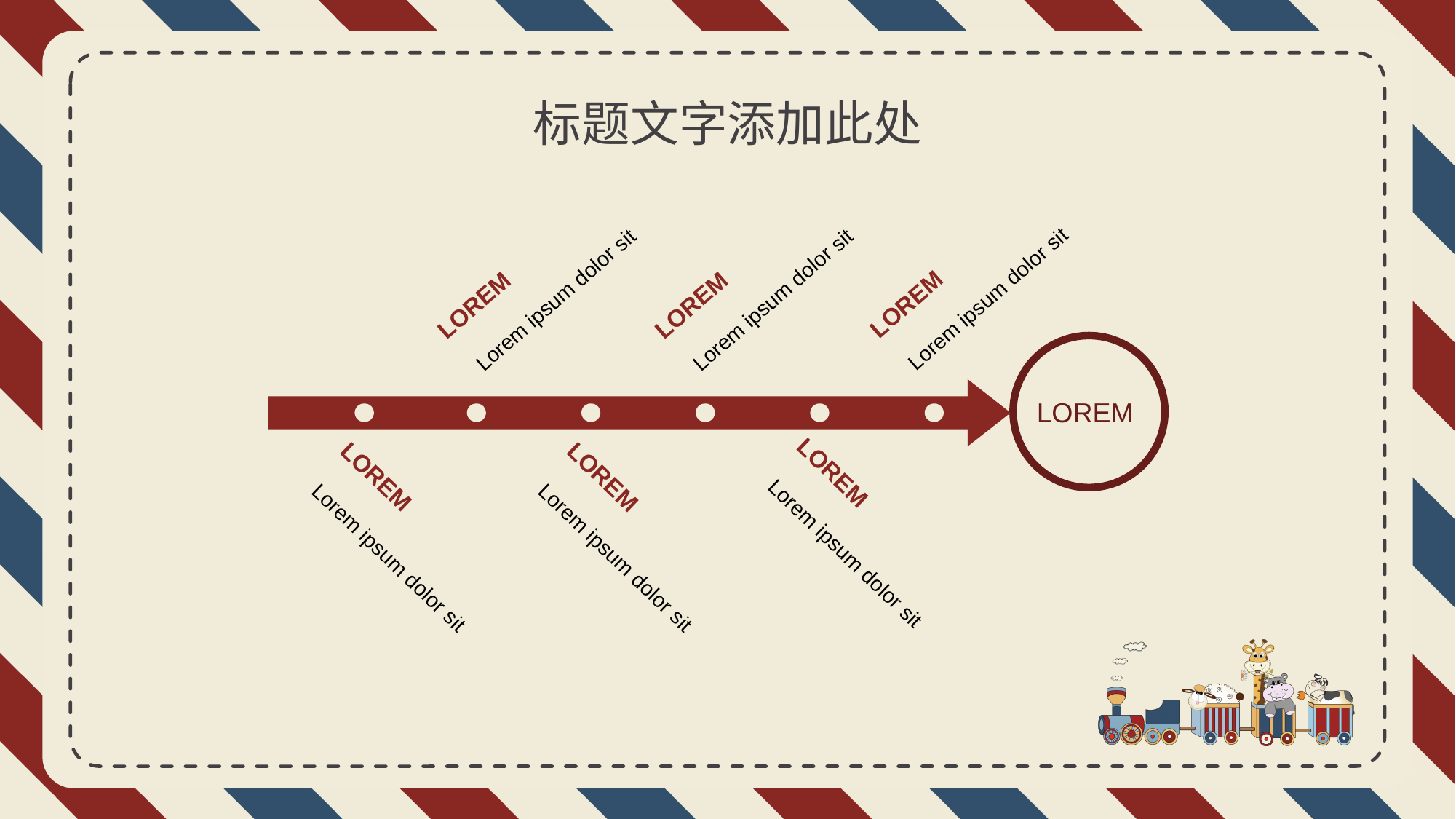

标题文字添加此处
LOREM
LOREM
LOREM
Lorem ipsum dolor sit
Lorem ipsum dolor sit
Lorem ipsum dolor sit
LOREM

LOREM
LOREM
LOREM
Lorem ipsum dolor sit
Lorem ipsum dolor sit
Lorem ipsum dolor sit